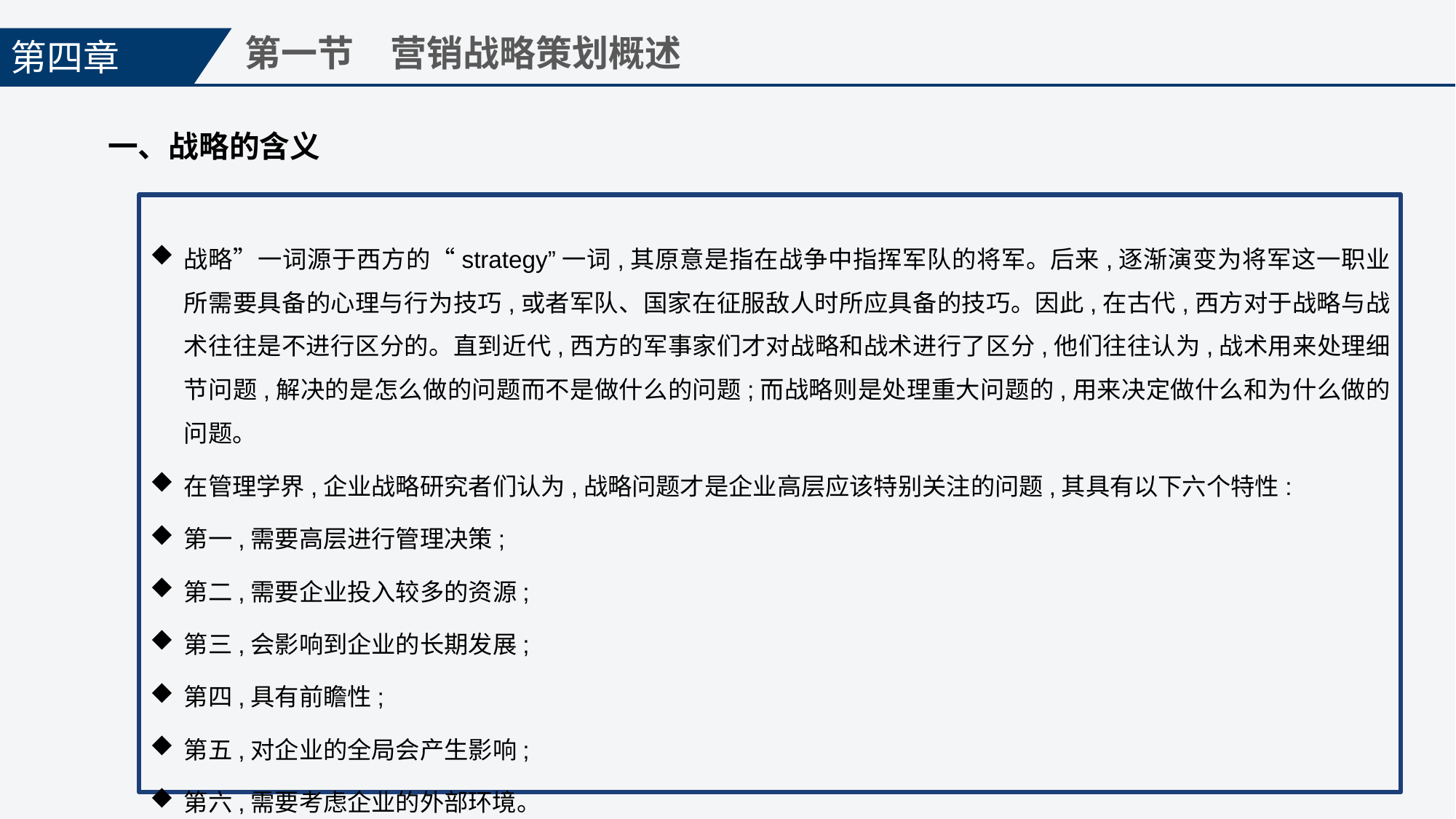

第四章
第一节　营销战略策划概述
一、战略的含义

战略”一词源于西方的“strategy”一词,其原意是指在战争中指挥军队的将军。后来,逐渐演变为将军这一职业所需要具备的心理与行为技巧,或者军队、国家在征服敌人时所应具备的技巧。因此,在古代,西方对于战略与战术往往是不进行区分的。直到近代,西方的军事家们才对战略和战术进行了区分,他们往往认为,战术用来处理细节问题,解决的是怎么做的问题而不是做什么的问题;而战略则是处理重大问题的,用来决定做什么和为什么做的问题。
在管理学界,企业战略研究者们认为,战略问题才是企业高层应该特别关注的问题,其具有以下六个特性:
第一,需要高层进行管理决策;
第二,需要企业投入较多的资源;
第三,会影响到企业的长期发展;
第四,具有前瞻性;
第五,对企业的全局会产生影响;
第六,需要考虑企业的外部环境。